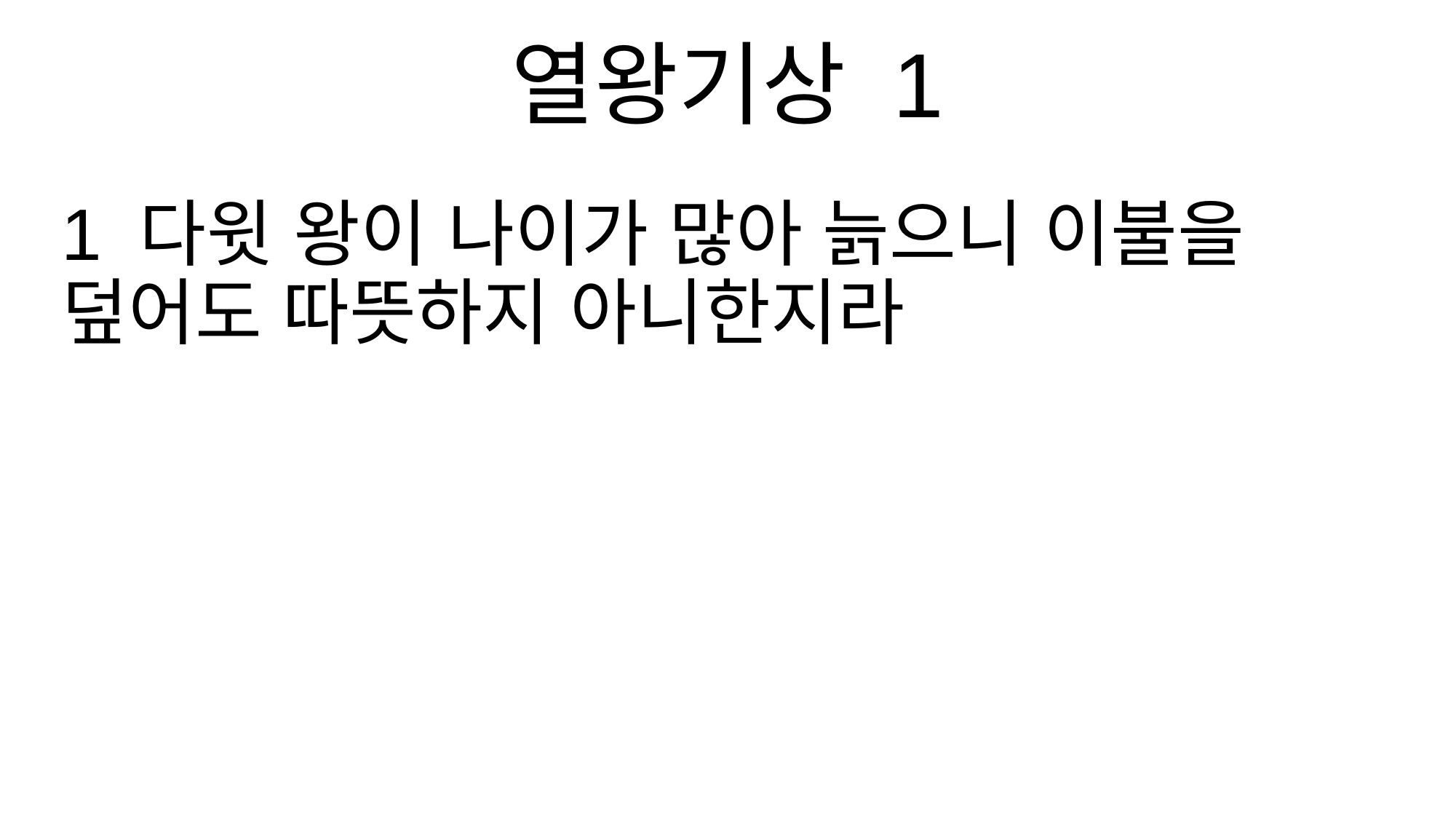

열왕기상 1
1 다윗 왕이 나이가 많아 늙으니 이불을 덮어도 따뜻하지 아니한지라